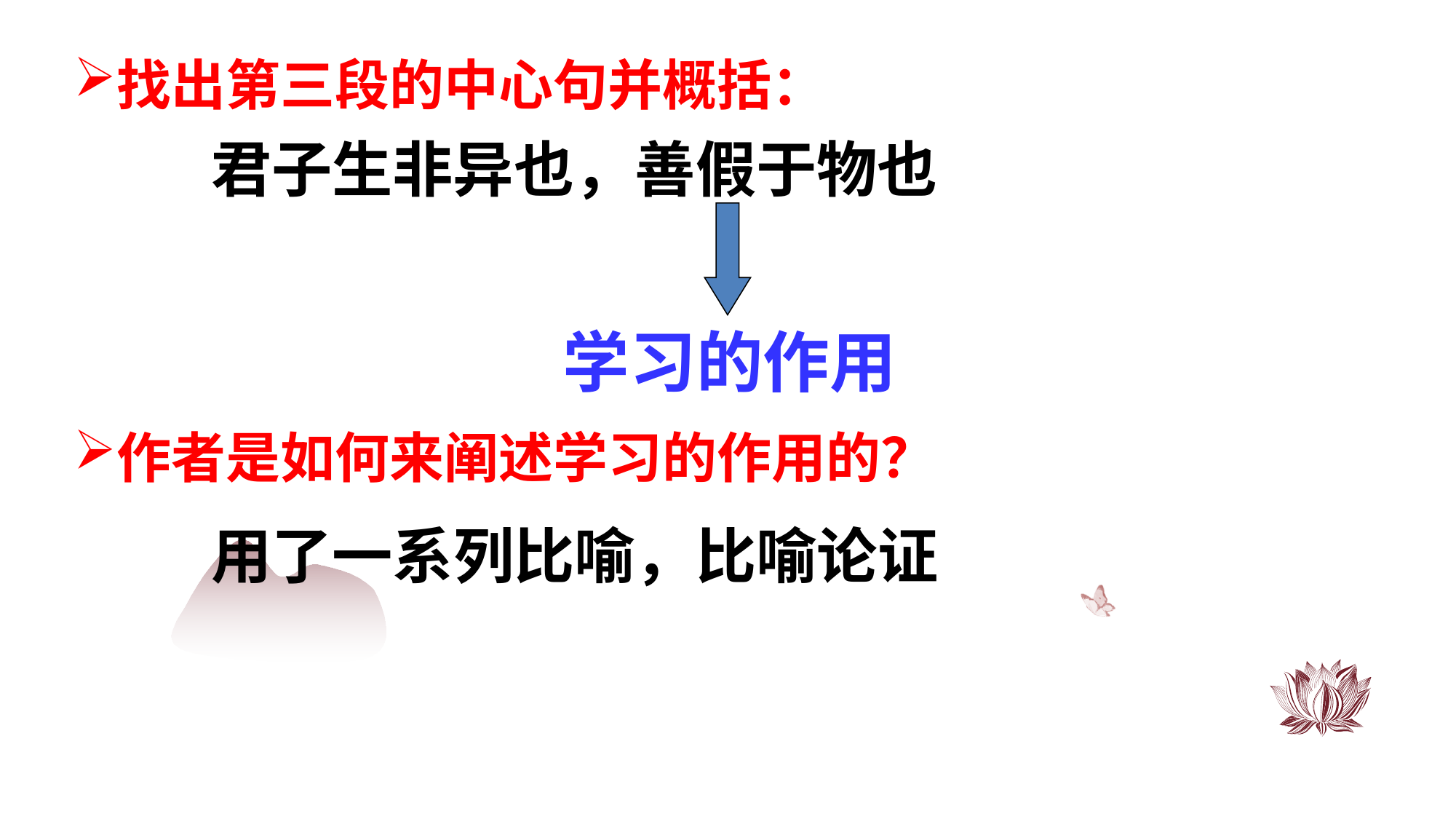

找出第三段的中心句并概括：
君子生非异也，善假于物也

学习的作用
作者是如何来阐述学习的作用的？
用了一系列比喻，比喻论证